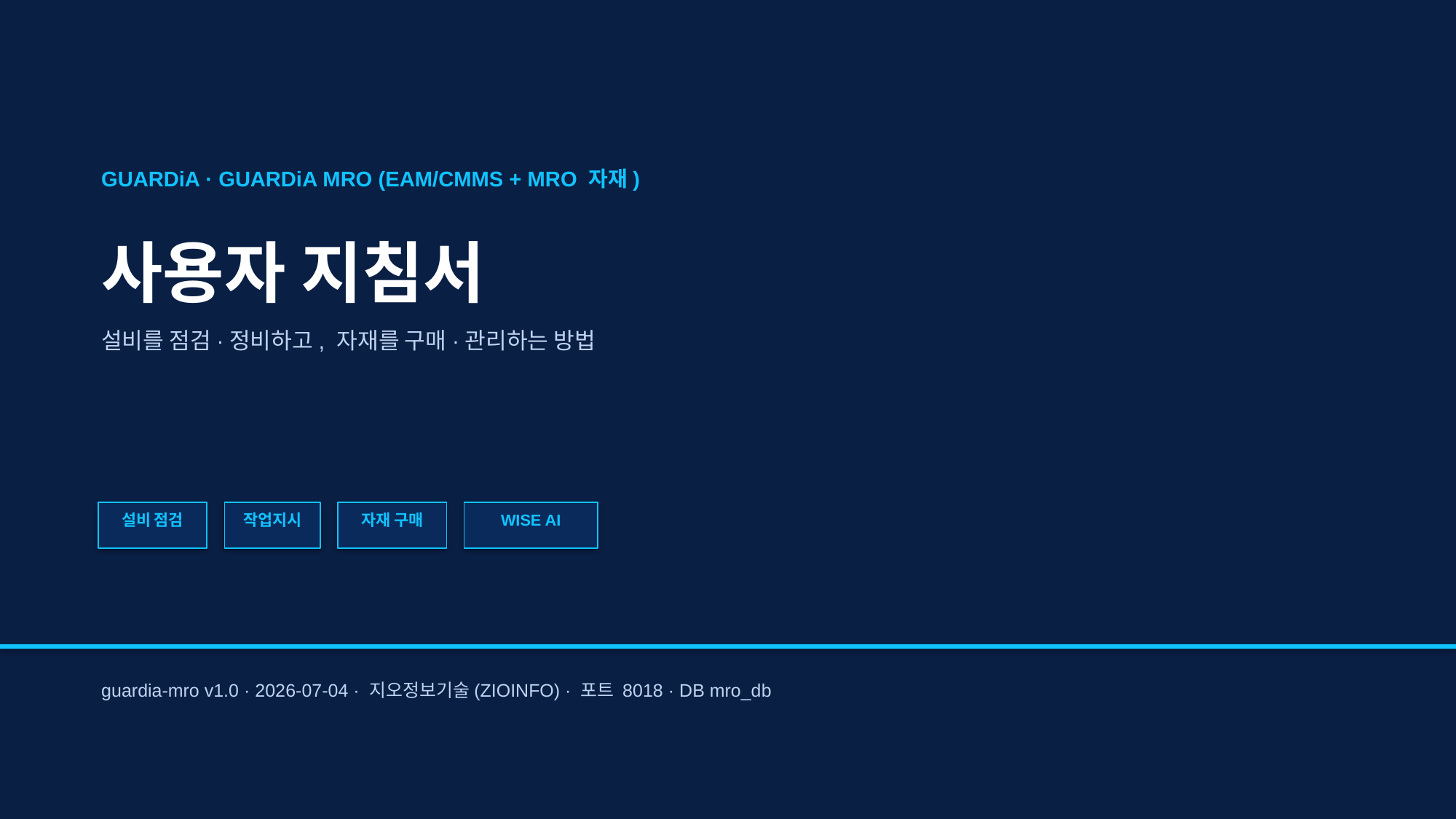

GUARDiA · GUARDiA MRO (EAM/CMMS + MRO 자재)
사용자 지침서
설비를 점검·정비하고, 자재를 구매·관리하는 방법

설비 점검
작업지시
자재 구매
WISE AI

guardia-mro v1.0 · 2026-07-04 · 지오정보기술(ZIOINFO) · 포트 8018 · DB mro_db